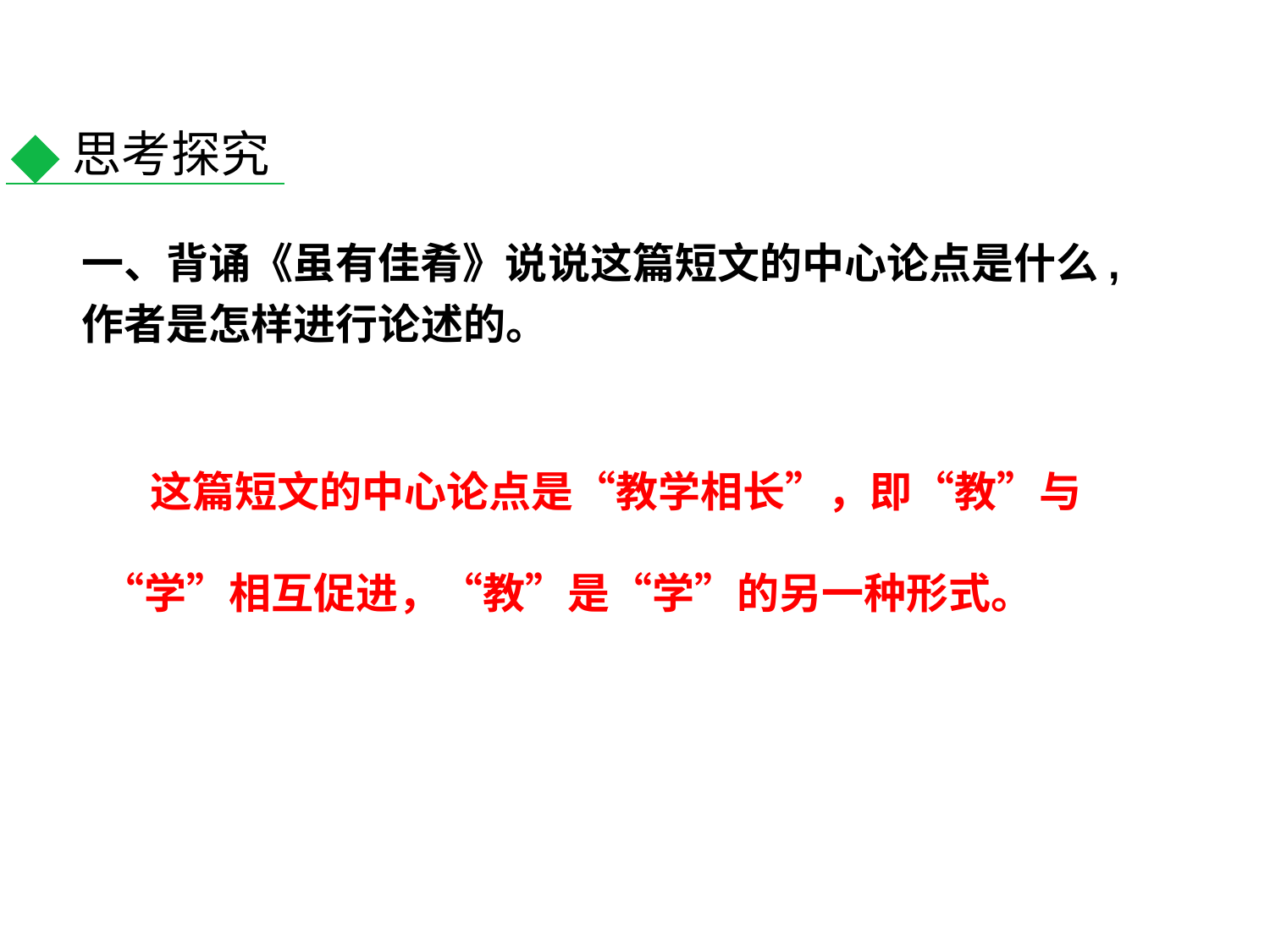

思考探究

一、背诵《虽有佳肴》说说这篇短文的中心论点是什么,作者是怎样进行论述的。
    这篇短文的中心论点是“教学相长”，即“教”与“学”相互促进，“教”是“学”的另一种形式。